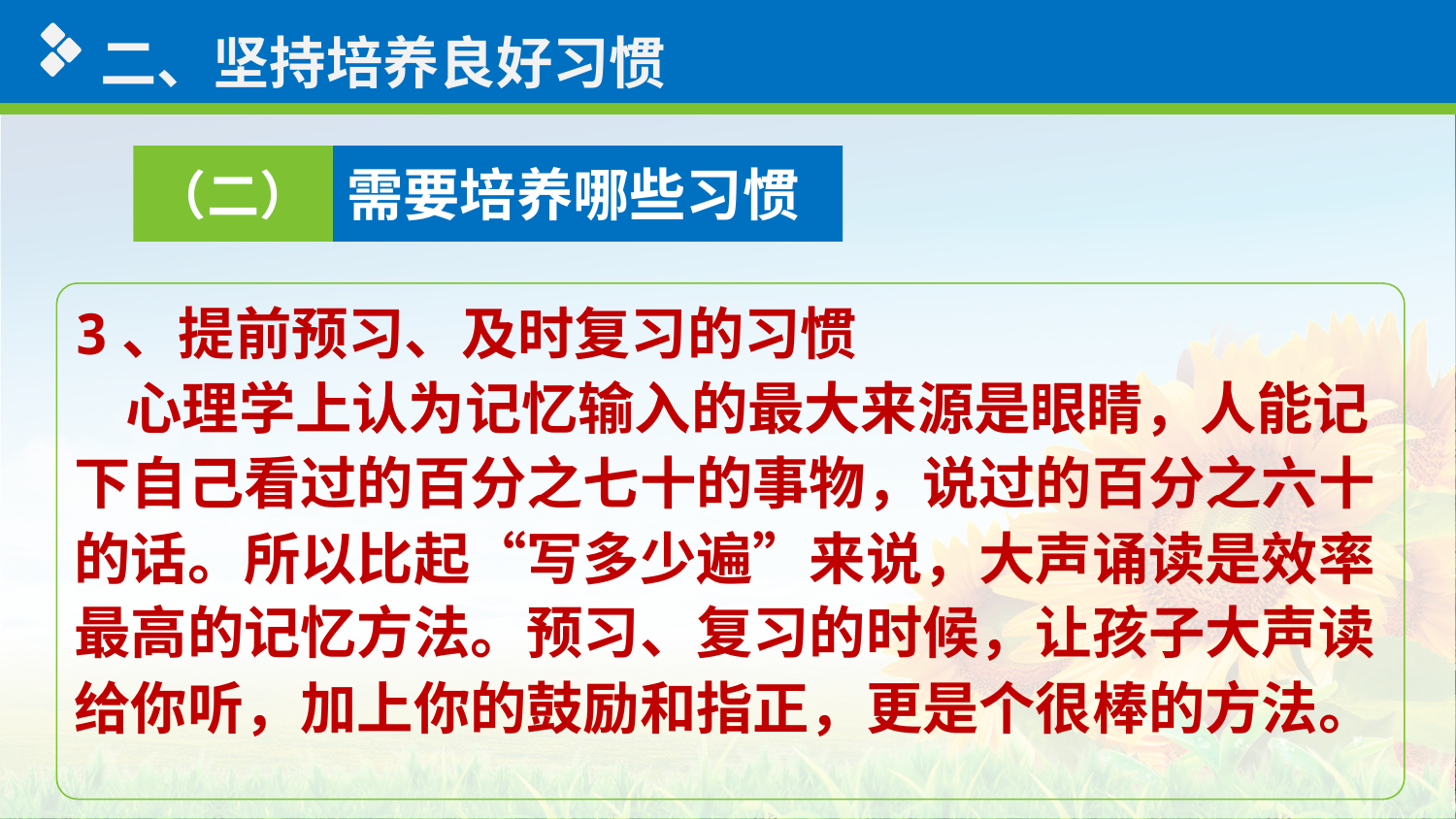

二、坚持培养良好习惯

（二）
需要培养哪些习惯

3、提前预习、及时复习的习惯
    心理学上认为记忆输入的最大来源是眼睛，人能记下自己看过的百分之七十的事物，说过的百分之六十的话。所以比起“写多少遍”来说，大声诵读是效率最高的记忆方法。预习、复习的时候，让孩子大声读给你听，加上你的鼓励和指正，更是个很棒的方法。